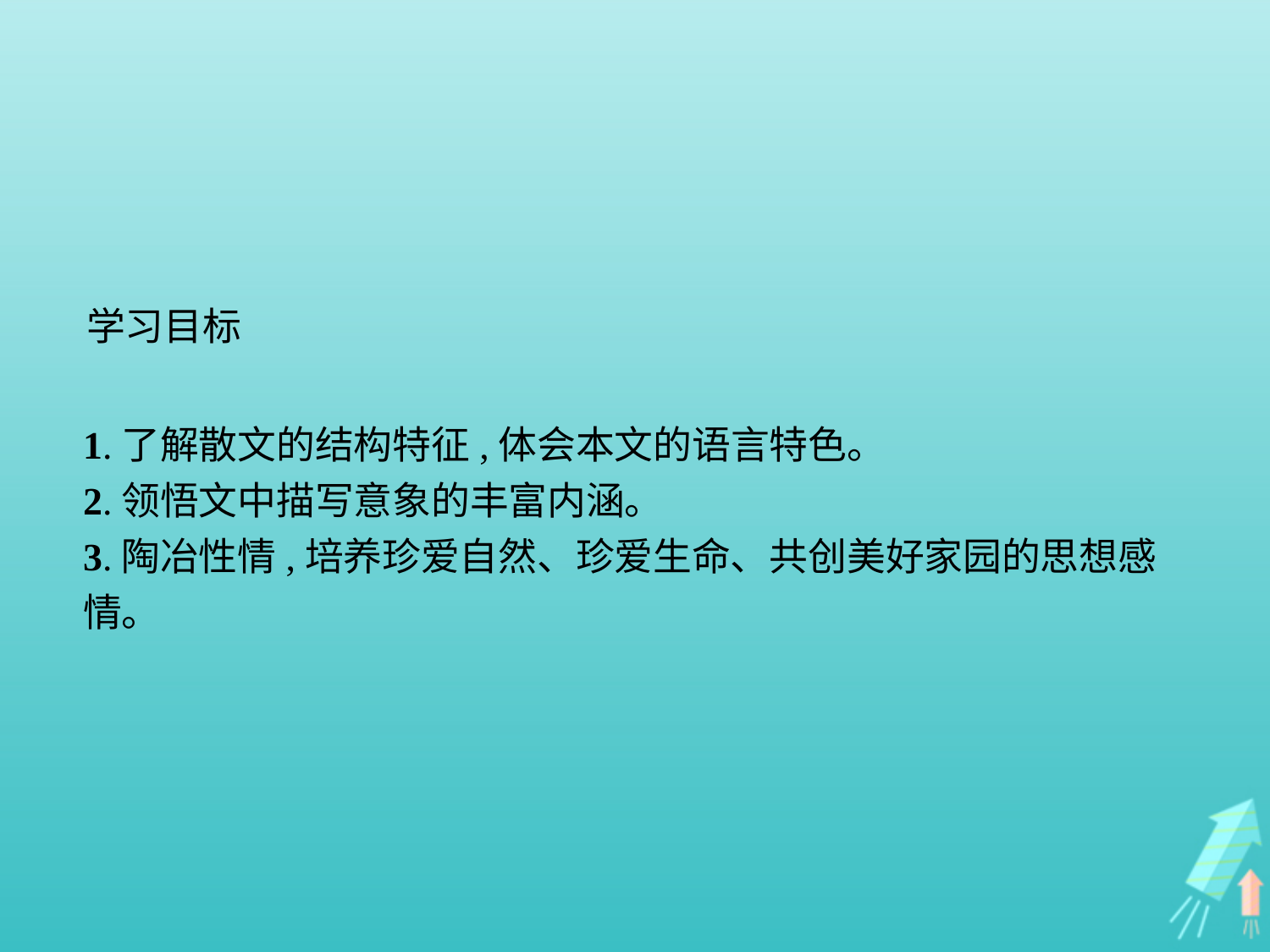

学习目标
1.了解散文的结构特征,体会本文的语言特色。
2.领悟文中描写意象的丰富内涵。
3.陶冶性情,培养珍爱自然、珍爱生命、共创美好家园的思想感情。